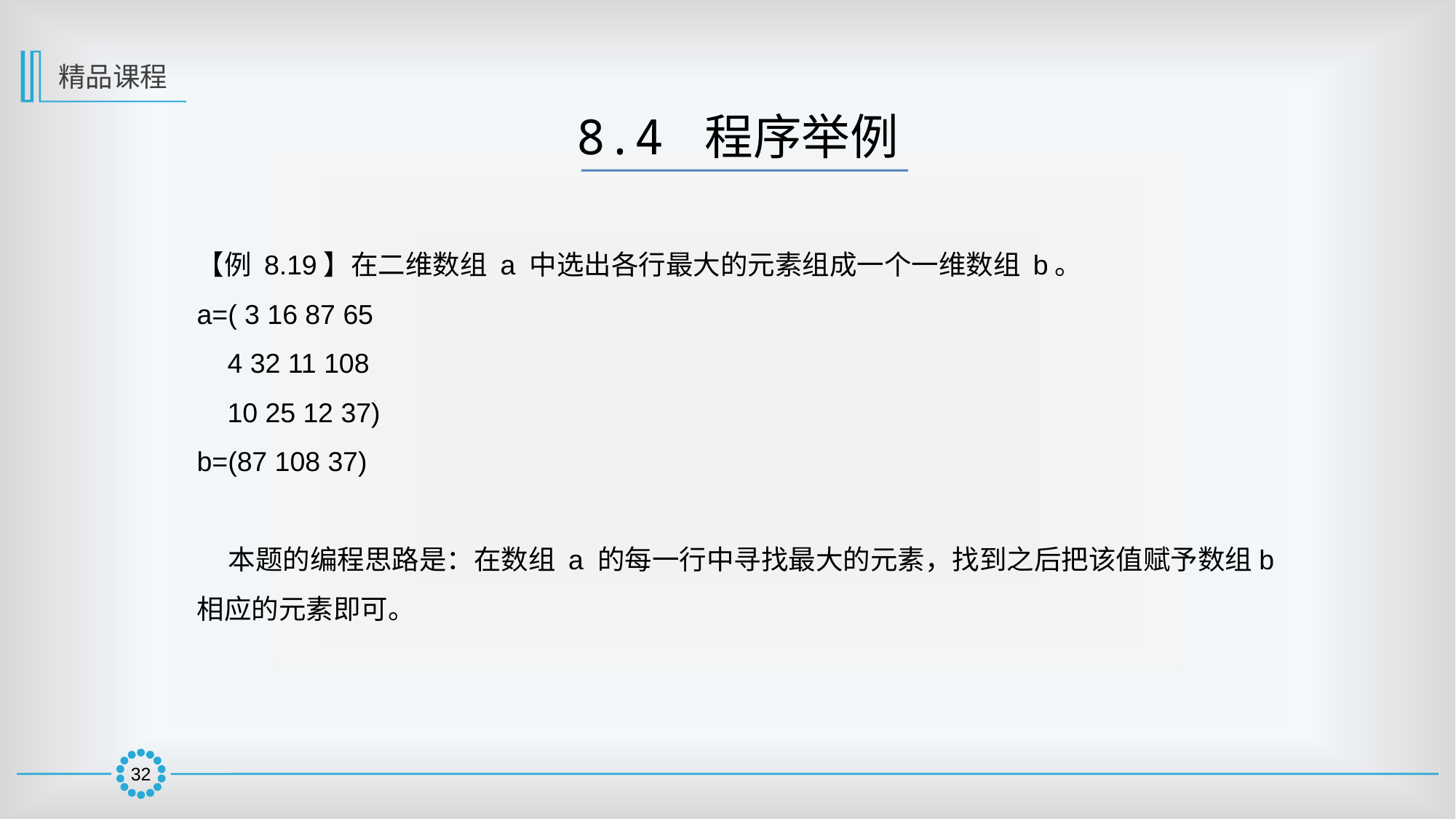

精品课程
8.4 程序举例

【例 8.19】在二维数组 a 中选出各行最大的元素组成一个一维数组 b。
a=( 3 16 87 65
    4 32 11 108
    10 25 12 37)
b=(87 108 37)

    本题的编程思路是：在数组 a 的每一行中寻找最大的元素，找到之后把该值赋予数组b 相应的元素即可。

32